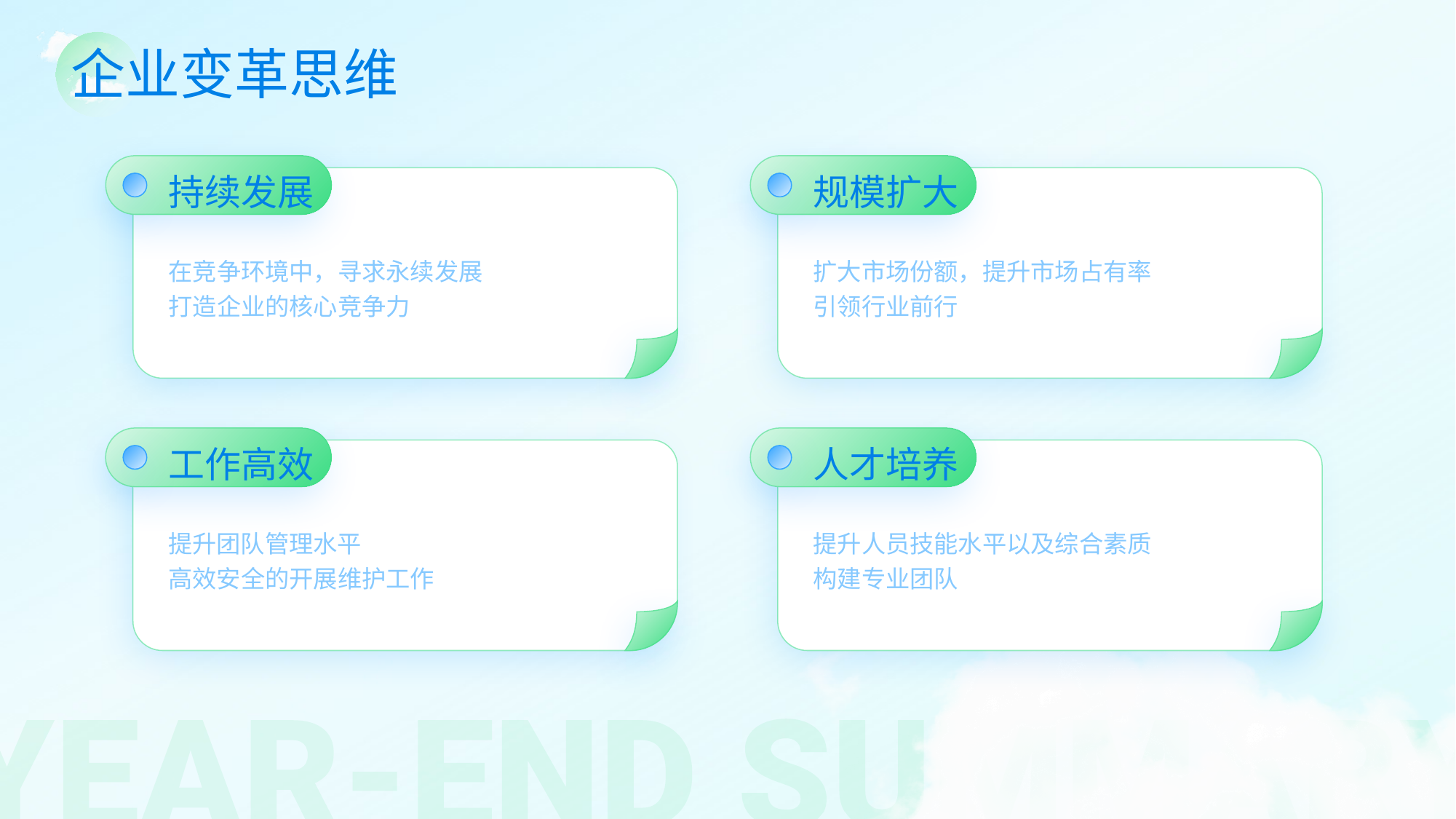

企业变革思维

持续发展

在竞争环境中，寻求永续发展
打造企业的核心竞争力

规模扩大

扩大市场份额，提升市场占有率
引领行业前行

工作高效

提升团队管理水平
高效安全的开展维护工作

人才培养

提升人员技能水平以及综合素质
构建专业团队